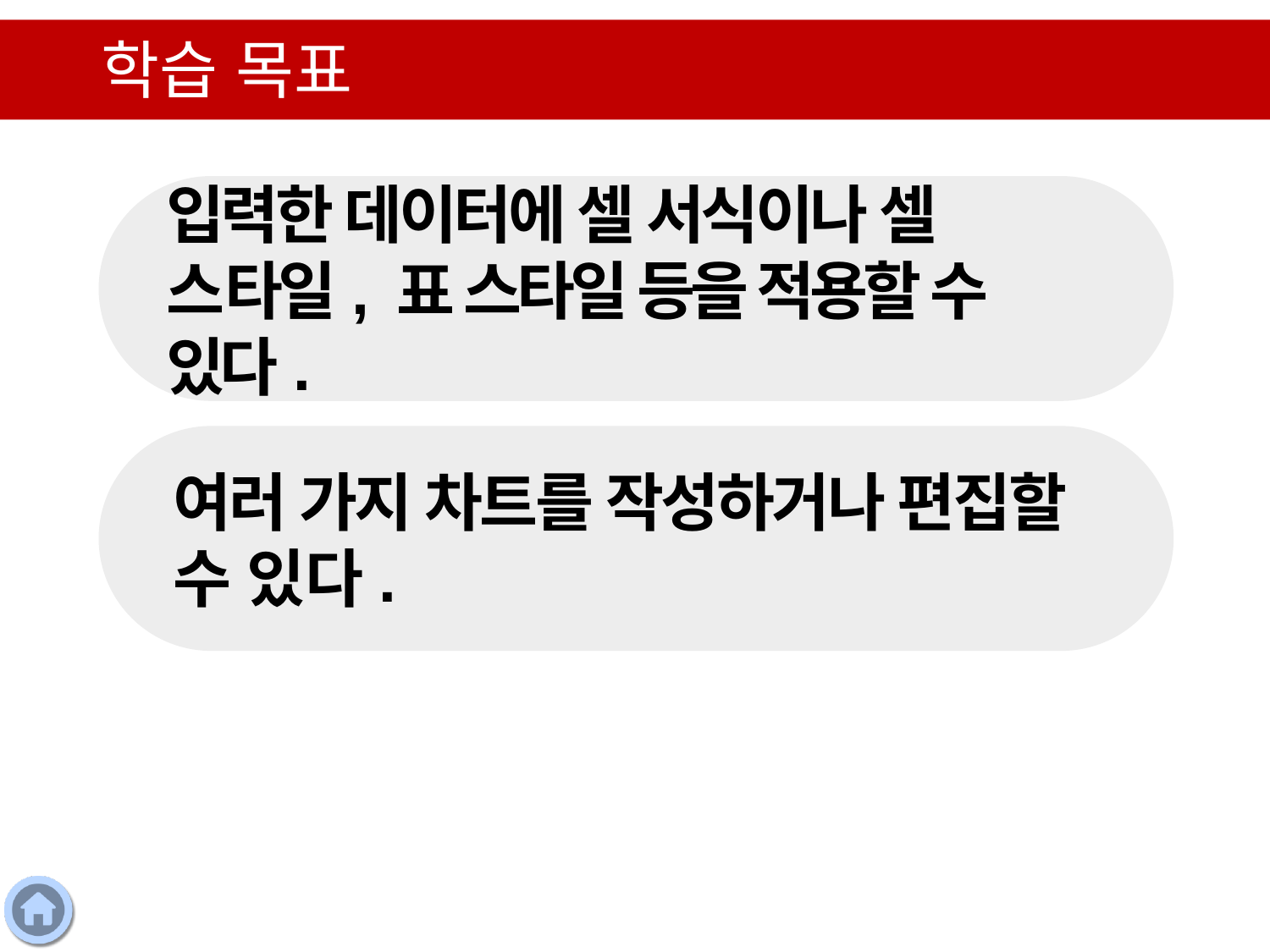

학습 목표

입력한 데이터에 셀 서식이나 셀 스타일, 표 스타일 등을 적용할 수 있다.

여러 가지 차트를 작성하거나 편집할 수 있다.